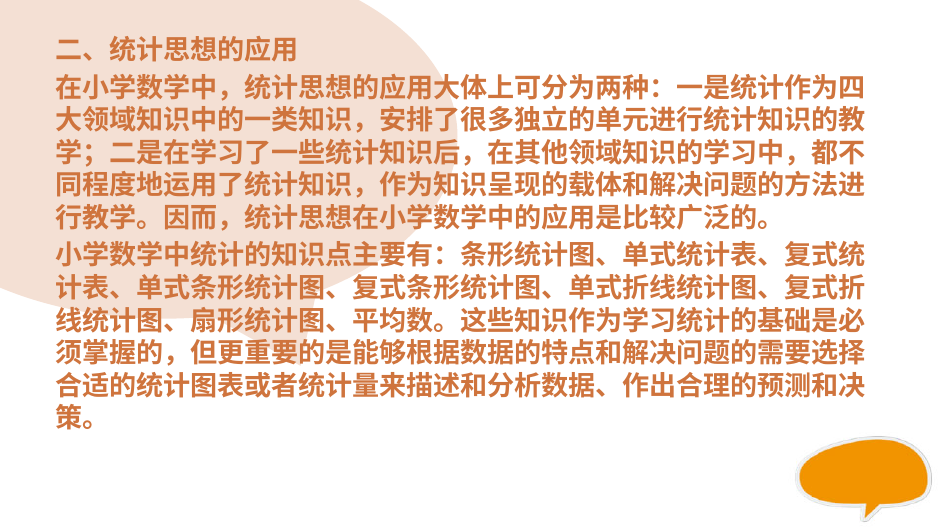

二、统计思想的应用
在小学数学中，统计思想的应用大体上可分为两种：一是统计作为四大领域知识中的一类知识，安排了很多独立的单元进行统计知识的教学；二是在学习了一些统计知识后，在其他领域知识的学习中，都不同程度地运用了统计知识，作为知识呈现的载体和解决问题的方法进行教学。因而，统计思想在小学数学中的应用是比较广泛的。
小学数学中统计的知识点主要有：条形统计图、单式统计表、复式统计表、单式条形统计图、复式条形统计图、单式折线统计图、复式折线统计图、扇形统计图、平均数。这些知识作为学习统计的基础是必须掌握的，但更重要的是能够根据数据的特点和解决问题的需要选择合适的统计图表或者统计量来描述和分析数据、作出合理的预测和决策。